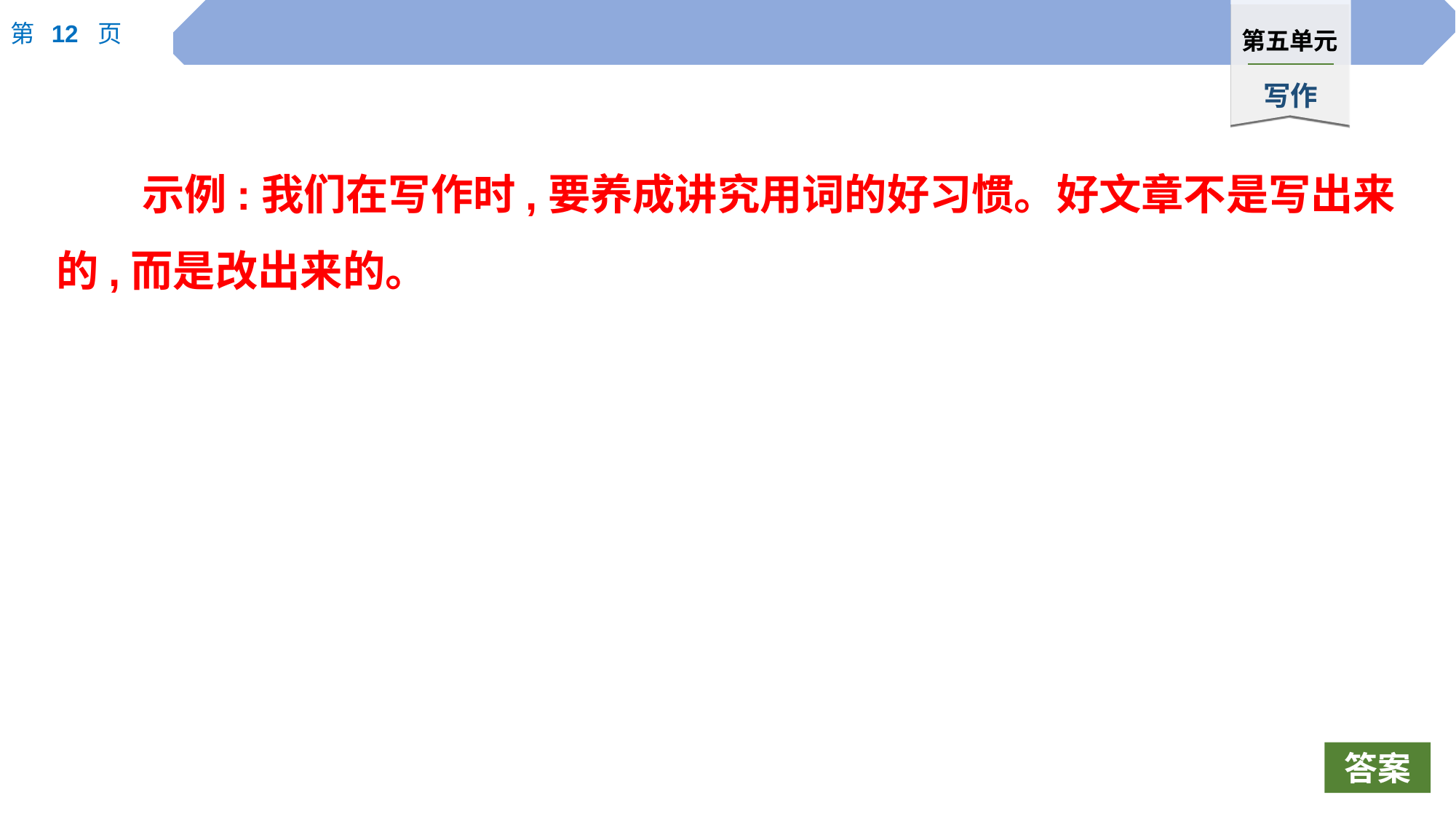

示例:我们在写作时,要养成讲究用词的好习惯。好文章不是写出来的,而是改出来的。
答案